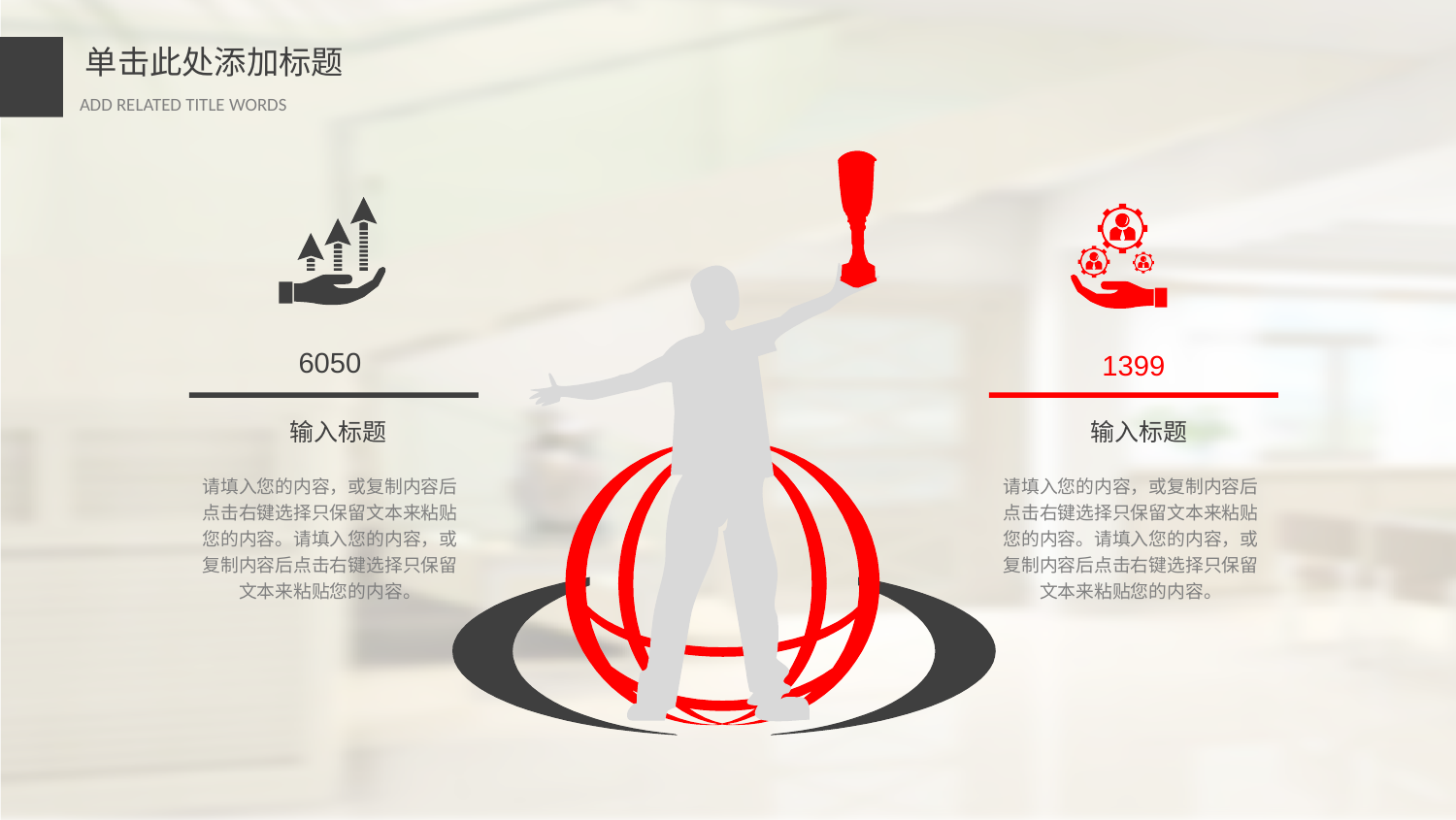

6050
1399

输入标题
请填入您的内容，或复制内容后点击右键选择只保留文本来粘贴您的内容。请填入您的内容，或复制内容后点击右键选择只保留文本来粘贴您的内容。
输入标题
请填入您的内容，或复制内容后点击右键选择只保留文本来粘贴您的内容。请填入您的内容，或复制内容后点击右键选择只保留文本来粘贴您的内容。